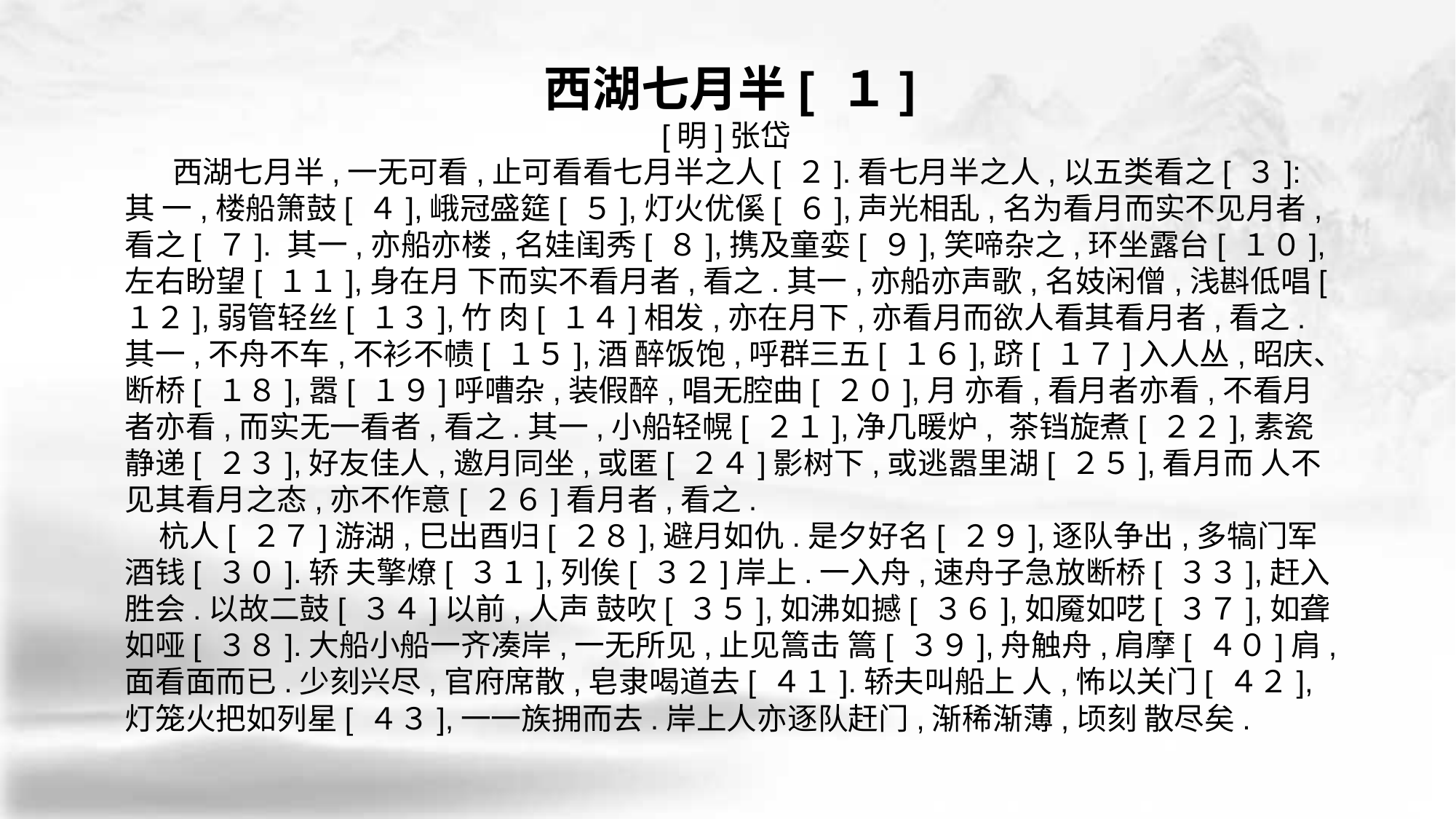

西湖七月半[ １]
[明]张岱
      西湖七月半,一无可看,止可看看七月半之人[ ２].看七月半之人,以五类看之[ ３]:其 一,楼船箫鼓[ ４],峨冠盛筵[ ５],灯火优傒[ ６],声光相乱,名为看月而实不见月者,看之[ ７]. 其一,亦船亦楼,名娃闺秀[ ８],携及童娈[ ９],笑啼杂之,环坐露台[ １０],左右盼望[ １１],身在月 下而实不看月者,看之.其一,亦船亦声歌,名妓闲僧,浅斟低唱[ １２],弱管轻丝[ １３],竹 肉[ １４]相发,亦在月下,亦看月而欲人看其看月者,看之.其一,不舟不车,不衫不帻[ １５],酒 醉饭饱,呼群三五[ １６],跻[ １７]入人丛,昭庆、断桥[ １８],嚣[ １９]呼嘈杂,装假醉,唱无腔曲[ ２０],月 亦看,看月者亦看,不看月者亦看,而实无一看者,看之.其一,小船轻幌[ ２１],净几暖炉, 茶铛旋煮[ ２２],素瓷静递[ ２３],好友佳人,邀月同坐,或匿[ ２４]影树下,或逃嚣里湖[ ２５],看月而 人不见其看月之态,亦不作意[ ２６]看月者,看之.
    杭人[ ２７]游湖,巳出酉归[ ２８],避月如仇.是夕好名[ ２９],逐队争出,多犒门军酒钱[ ３０].轿 夫擎燎[ ３１],列俟[ ３２]岸上.一入舟,速舟子急放断桥[ ３３],赶入胜会.以故二鼓[ ３４]以前,人声 鼓吹[ ３５],如沸如撼[ ３６],如魇如呓[ ３７],如聋如哑[ ３８].大船小船一齐凑岸,一无所见,止见篙击 篙[ ３９],舟触舟,肩摩[ ４０]肩,面看面而已.少刻兴尽,官府席散,皂隶喝道去[ ４１].轿夫叫船上 人,怖以关门[ ４２],灯笼火把如列星[ ４３],一一族拥而去.岸上人亦逐队赶门,渐稀渐薄,顷刻 散尽矣.